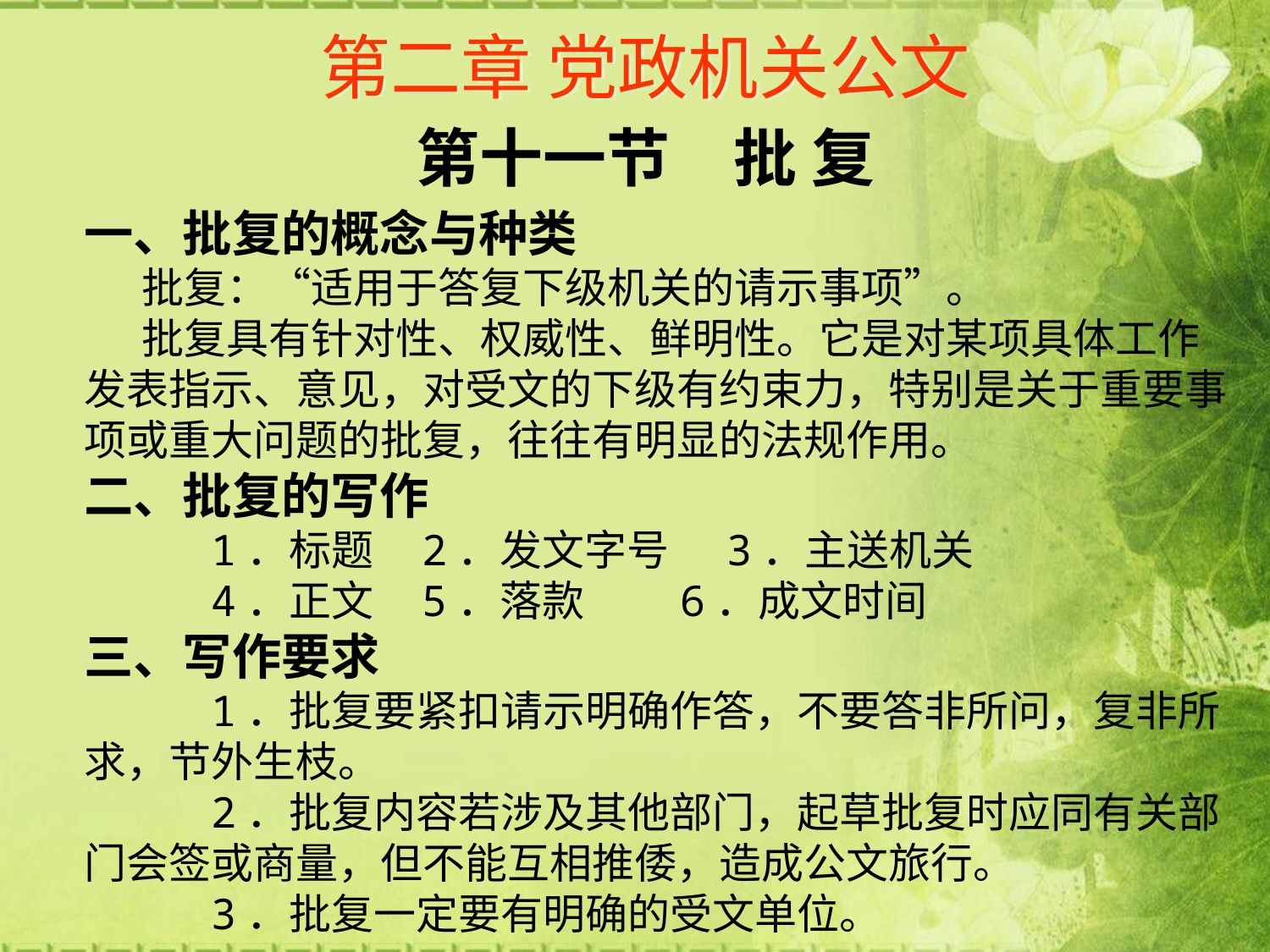

# 第二章 党政机关公文
第十一节　批 复
一、批复的概念与种类
     批复：“适用于答复下级机关的请示事项”。
     批复具有针对性、权威性、鲜明性。它是对某项具体工作发表指示、意见，对受文的下级有约束力，特别是关于重要事项或重大问题的批复，往往有明显的法规作用。
二、批复的写作
     1．标题    2．发文字号     3．主送机关
     4．正文    5．落款         6．成文时间
三、写作要求
     1．批复要紧扣请示明确作答，不要答非所问，复非所求，节外生枝。
     2．批复内容若涉及其他部门，起草批复时应同有关部门会签或商量，但不能互相推倭，造成公文旅行。
     3．批复一定要有明确的受文单位。